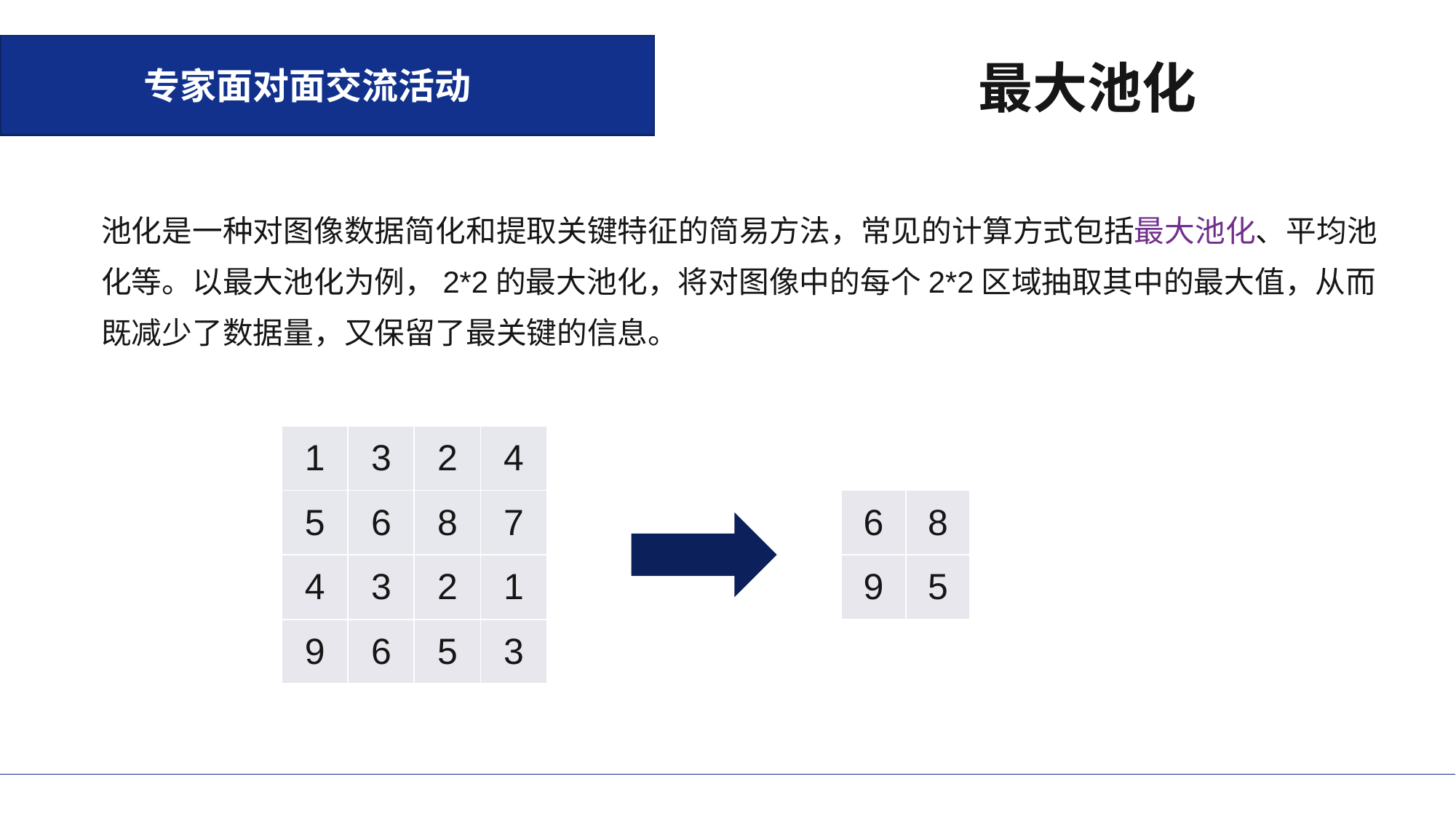

专家面对面交流活动
最大池化

池化是一种对图像数据简化和提取关键特征的简易方法，常见的计算方式包括最大池化、平均池化等。以最大池化为例，2*2的最大池化，将对图像中的每个2*2区域抽取其中的最大值，从而既减少了数据量，又保留了最关键的信息。
| 1 | 3 | 2 | 4 |
| --- | --- | --- | --- |
| 5 | 6 | 8 | 7 |
| 4 | 3 | 2 | 1 |
| 9 | 6 | 5 | 3 |
| 6 | 8 |
| --- | --- |
| 9 | 5 |